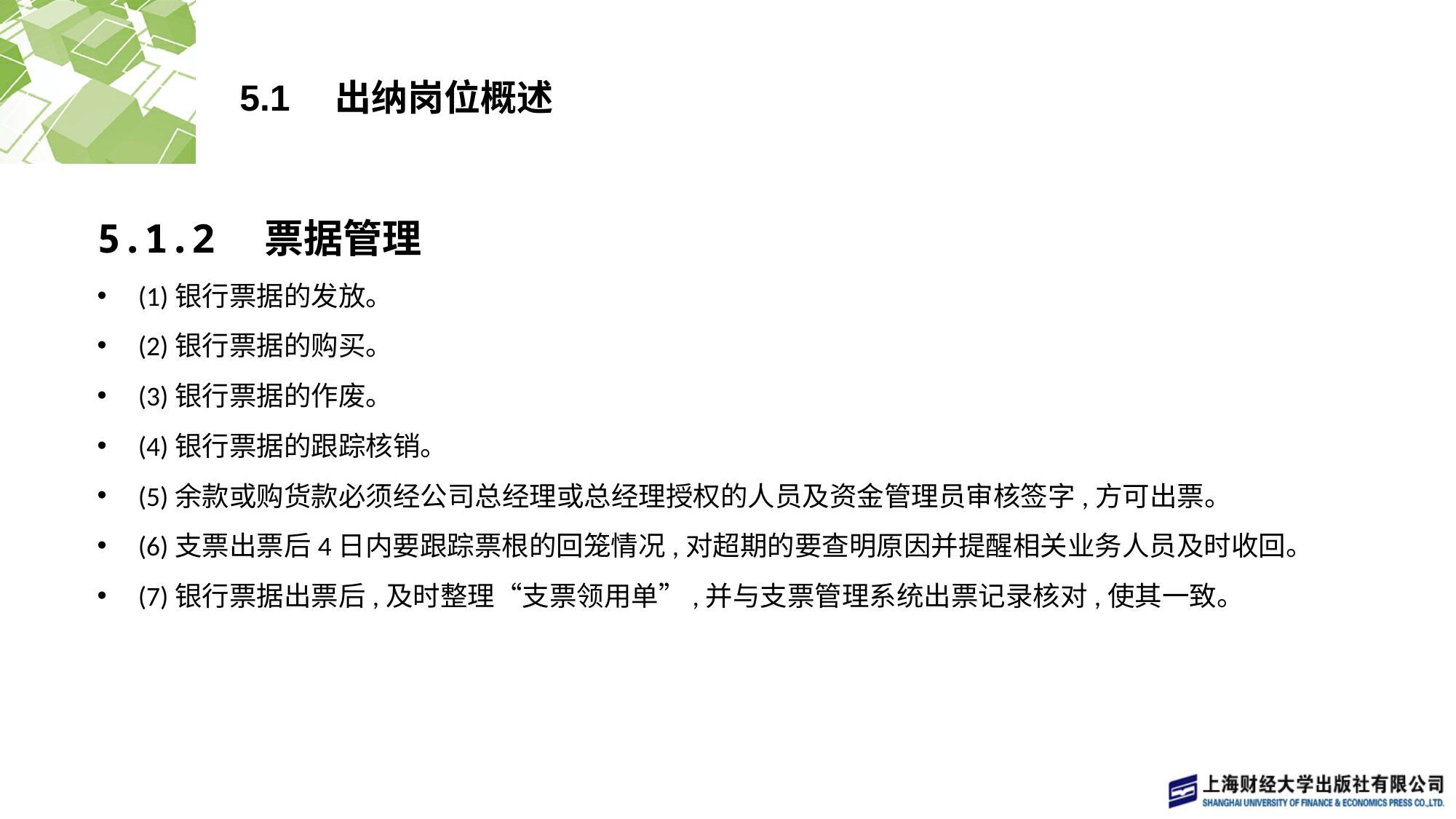

# 5.1　出纳岗位概述
5.1.2　票据管理
(1)银行票据的发放。
(2)银行票据的购买。
(3)银行票据的作废。
(4)银行票据的跟踪核销。
(5)余款或购货款必须经公司总经理或总经理授权的人员及资金管理员审核签字,方可出票。
(6)支票出票后4日内要跟踪票根的回笼情况,对超期的要查明原因并提醒相关业务人员及时收回。
(7)银行票据出票后,及时整理“支票领用单”,并与支票管理系统出票记录核对,使其一致。